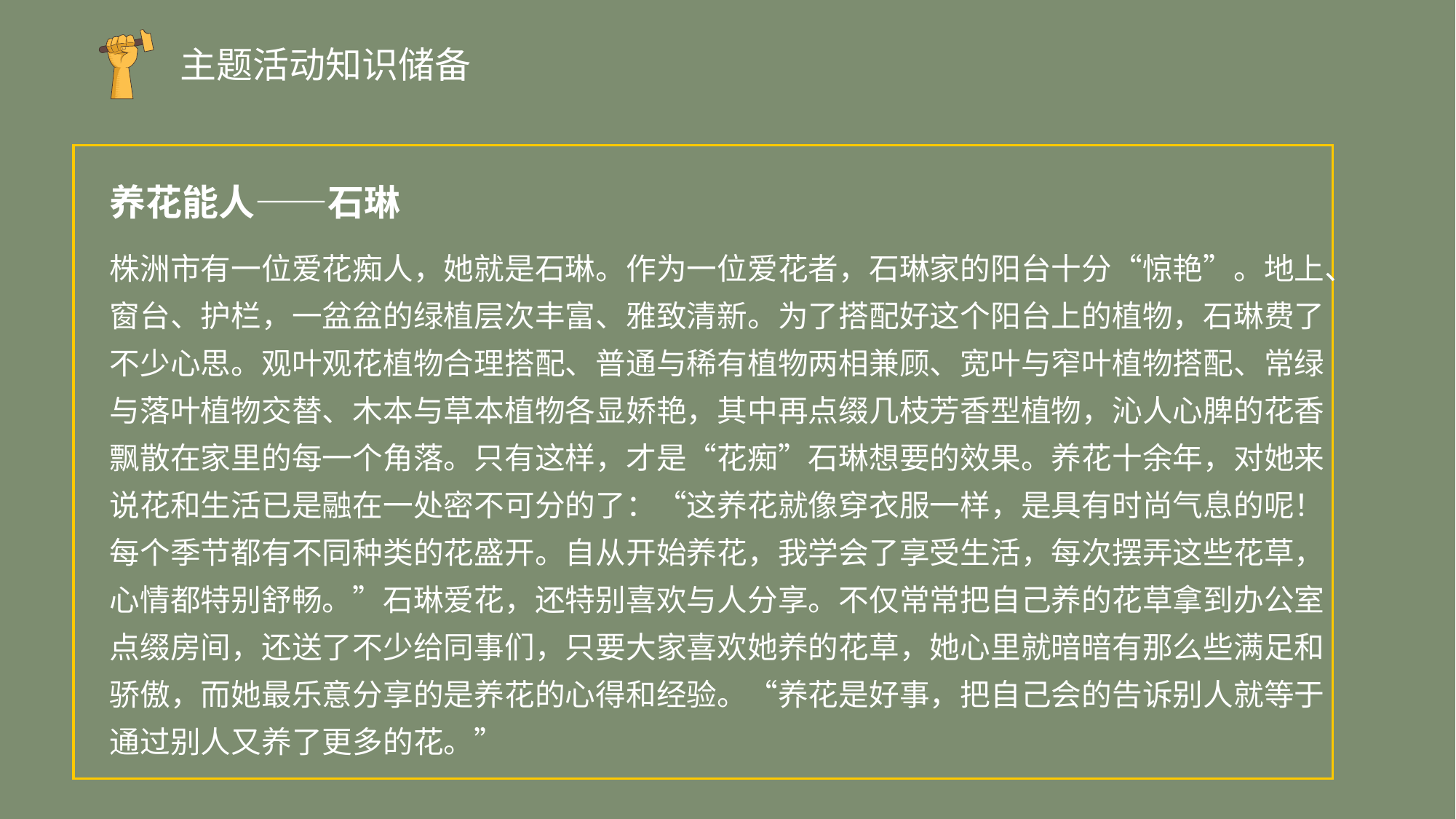

主题活动知识储备

养花能人——石琳
株洲市有一位爱花痴人，她就是石琳。作为一位爱花者，石琳家的阳台十分“惊艳”。地上、窗台、护栏，一盆盆的绿植层次丰富、雅致清新。为了搭配好这个阳台上的植物，石琳费了不少心思。观叶观花植物合理搭配、普通与稀有植物两相兼顾、宽叶与窄叶植物搭配、常绿与落叶植物交替、木本与草本植物各显娇艳，其中再点缀几枝芳香型植物，沁人心脾的花香飘散在家里的每一个角落。只有这样，才是“花痴”石琳想要的效果。养花十余年，对她来说花和生活已是融在一处密不可分的了：“这养花就像穿衣服一样，是具有时尚气息的呢！每个季节都有不同种类的花盛开。自从开始养花，我学会了享受生活，每次摆弄这些花草，心情都特别舒畅。”石琳爱花，还特别喜欢与人分享。不仅常常把自己养的花草拿到办公室点缀房间，还送了不少给同事们，只要大家喜欢她养的花草，她心里就暗暗有那么些满足和骄傲，而她最乐意分享的是养花的心得和经验。“养花是好事，把自己会的告诉别人就等于通过别人又养了更多的花。”